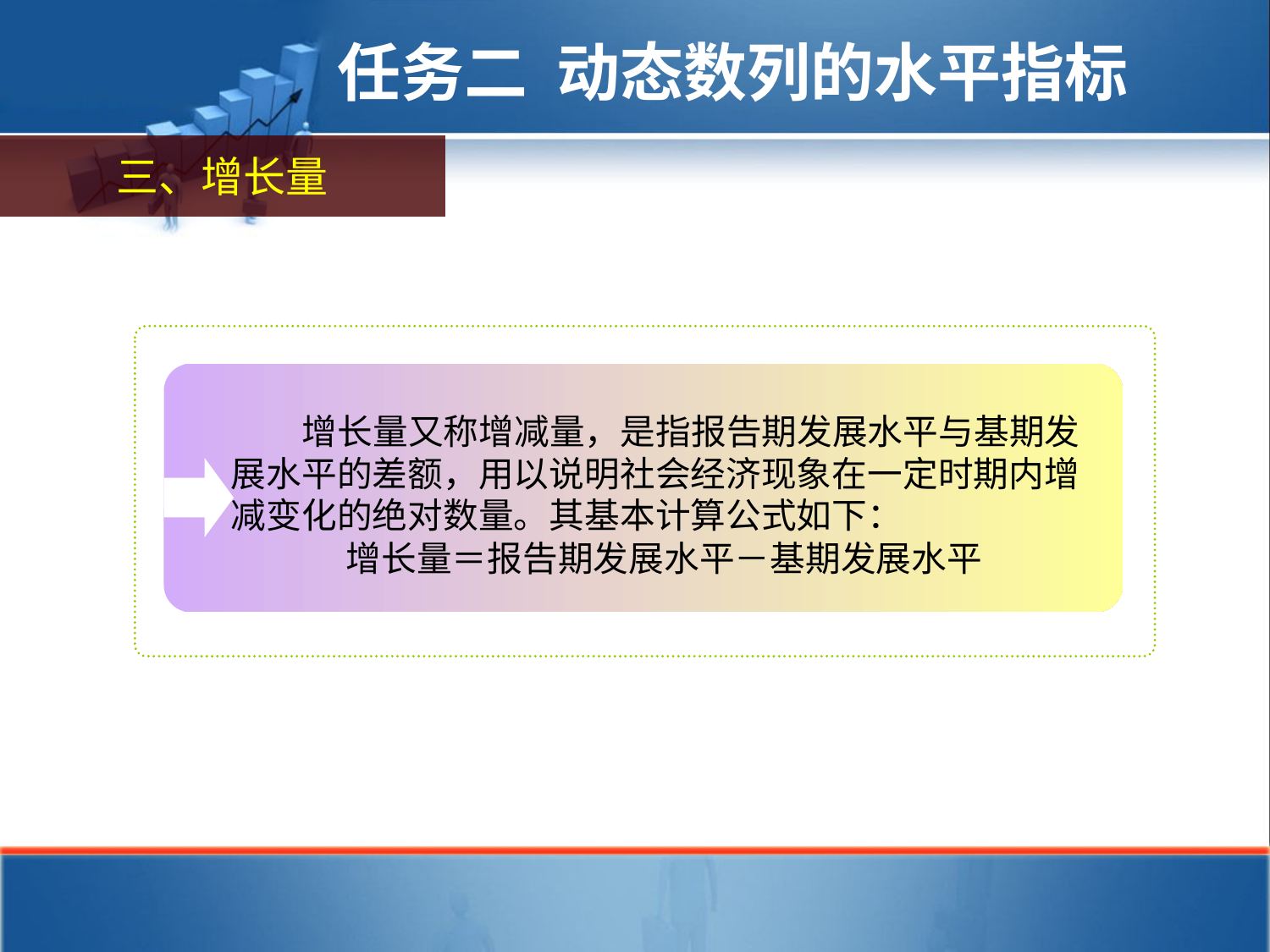

任务二  动态数列的水平指标
三、增长量

        增长量又称增减量，是指报告期发展水平与基期发展水平的差额，用以说明社会经济现象在一定时期内增减变化的绝对数量。其基本计算公式如下：
增长量＝报告期发展水平－基期发展水平